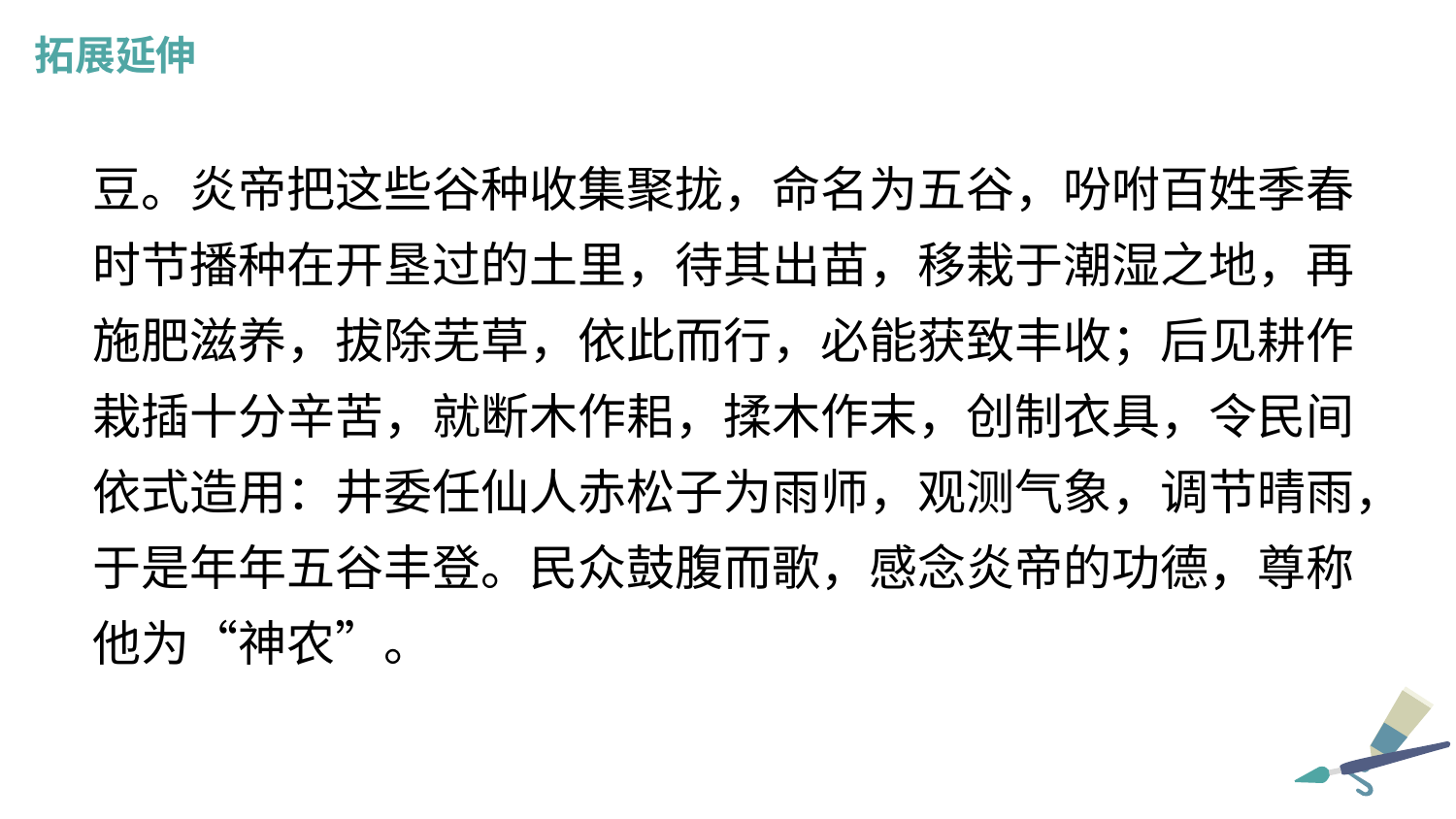

拓展延伸
豆。炎帝把这些谷种收集聚拢，命名为五谷，吩咐百姓季春时节播种在开垦过的土里，待其出苗，移栽于潮湿之地，再施肥滋养，拔除芜草，依此而行，必能获致丰收；后见耕作栽插十分辛苦，就断木作耜，揉木作末，创制衣具，令民间依式造用：井委任仙人赤松子为雨师，观测气象，调节晴雨，于是年年五谷丰登。民众鼓腹而歌，感念炎帝的功德，尊称他为“神农”。